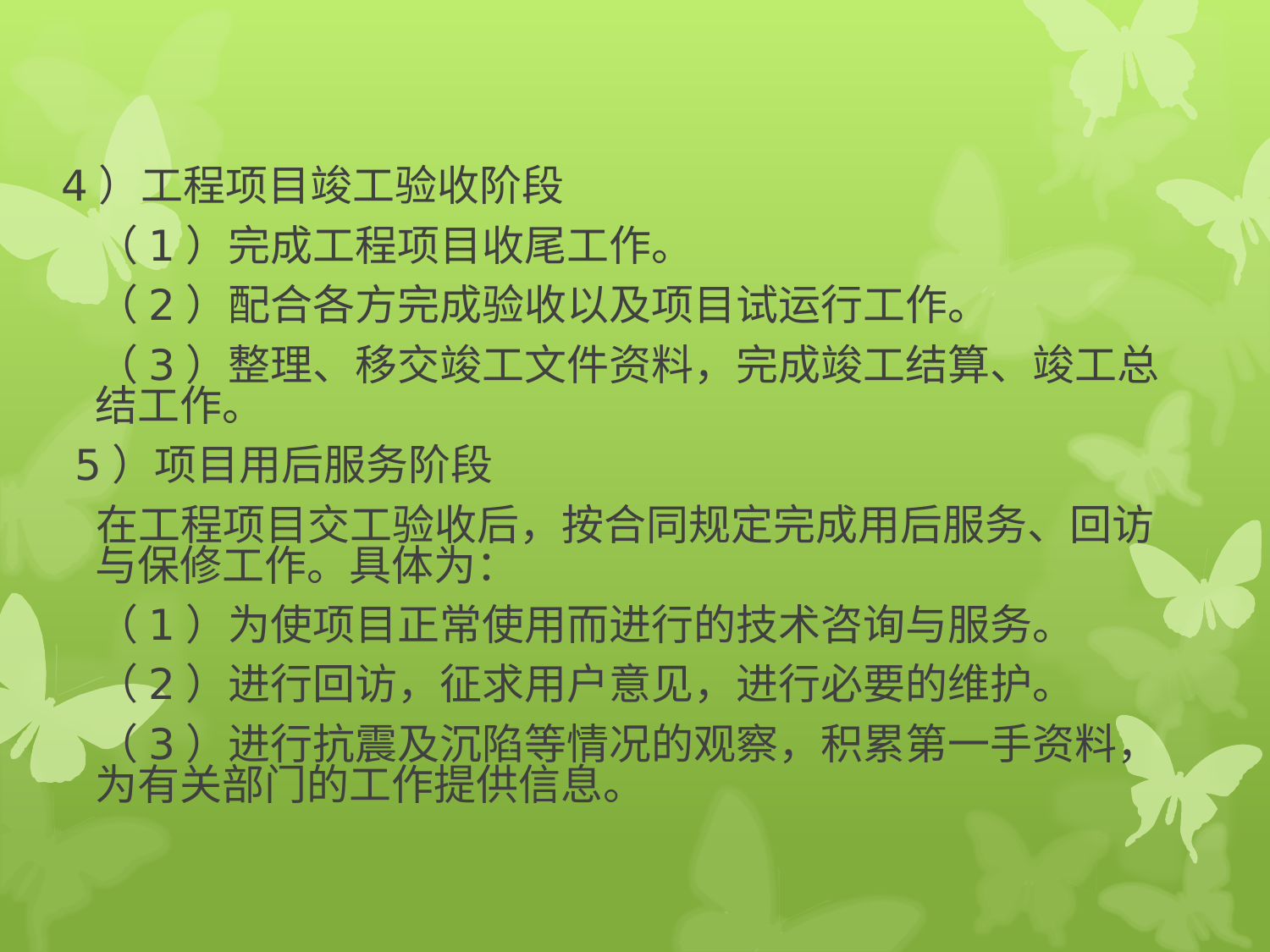

4）工程项目竣工验收阶段
    （1）完成工程项目收尾工作。
    （2）配合各方完成验收以及项目试运行工作。
    （3）整理、移交竣工文件资料，完成竣工结算、竣工总结工作。
  5）项目用后服务阶段
    在工程项目交工验收后，按合同规定完成用后服务、回访与保修工作。具体为：
    （1）为使项目正常使用而进行的技术咨询与服务。
    （2）进行回访，征求用户意见，进行必要的维护。
    （3）进行抗震及沉陷等情况的观察，积累第一手资料，为有关部门的工作提供信息。